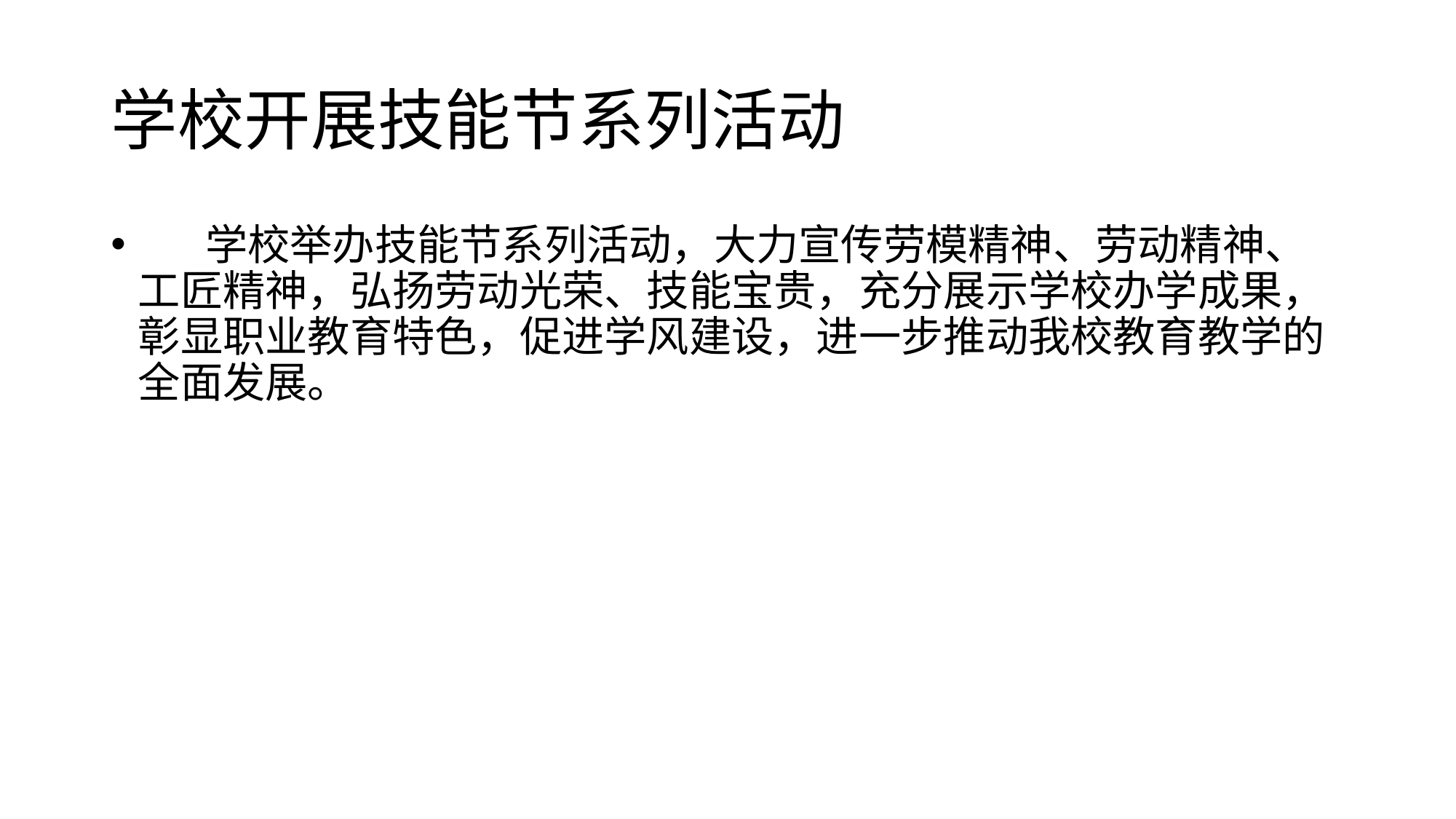

# 学校开展技能节系列活动
      学校举办技能节系列活动，大力宣传劳模精神、劳动精神、工匠精神，弘扬劳动光荣、技能宝贵，充分展示学校办学成果，彰显职业教育特色，促进学风建设，进一步推动我校教育教学的全面发展。